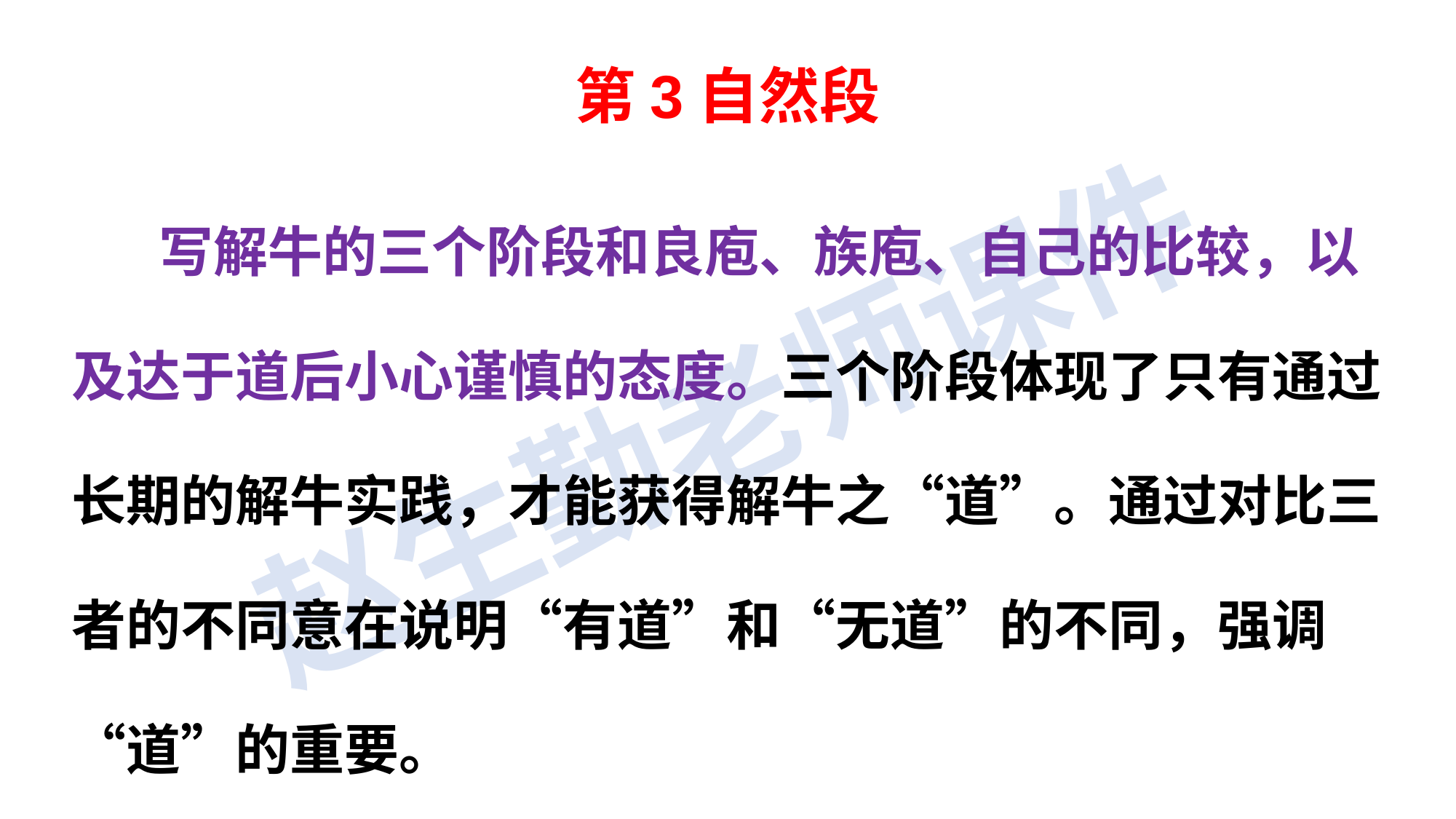

第3自然段
      写解牛的三个阶段和良庖、族庖、自己的比较，以及达于道后小心谨慎的态度。三个阶段体现了只有通过长期的解牛实践，才能获得解牛之“道”。通过对比三者的不同意在说明“有道”和“无道”的不同，强调“道”的重要。